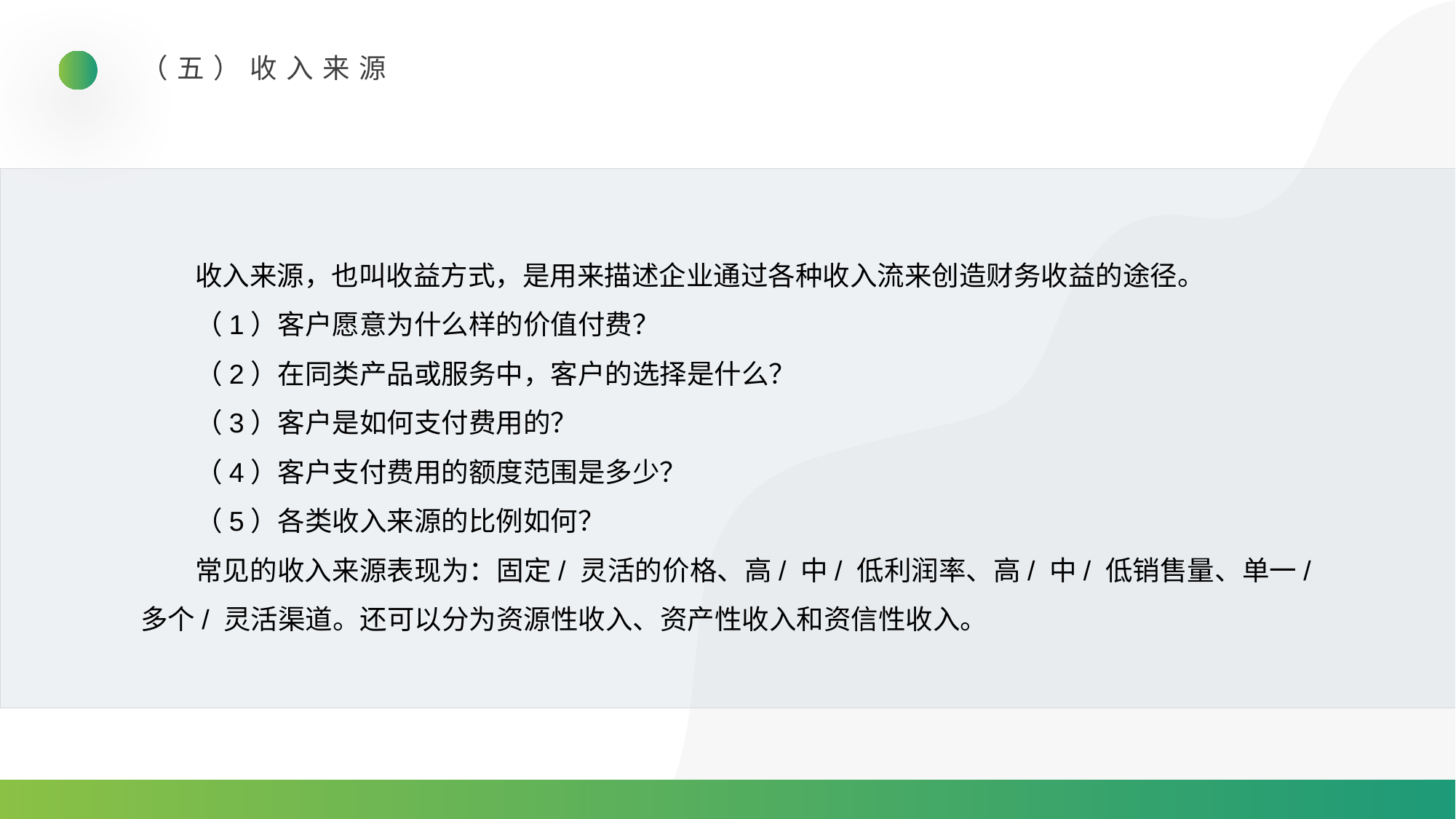

（五）收入来源

收入来源，也叫收益方式，是用来描述企业通过各种收入流来创造财务收益的途径。
（1）客户愿意为什么样的价值付费？
（2）在同类产品或服务中，客户的选择是什么？
（3）客户是如何支付费用的？
（4）客户支付费用的额度范围是多少？
（5）各类收入来源的比例如何？
常见的收入来源表现为：固定/ 灵活的价格、高/ 中/ 低利润率、高/ 中/ 低销售量、单一/ 多个/ 灵活渠道。还可以分为资源性收入、资产性收入和资信性收入。